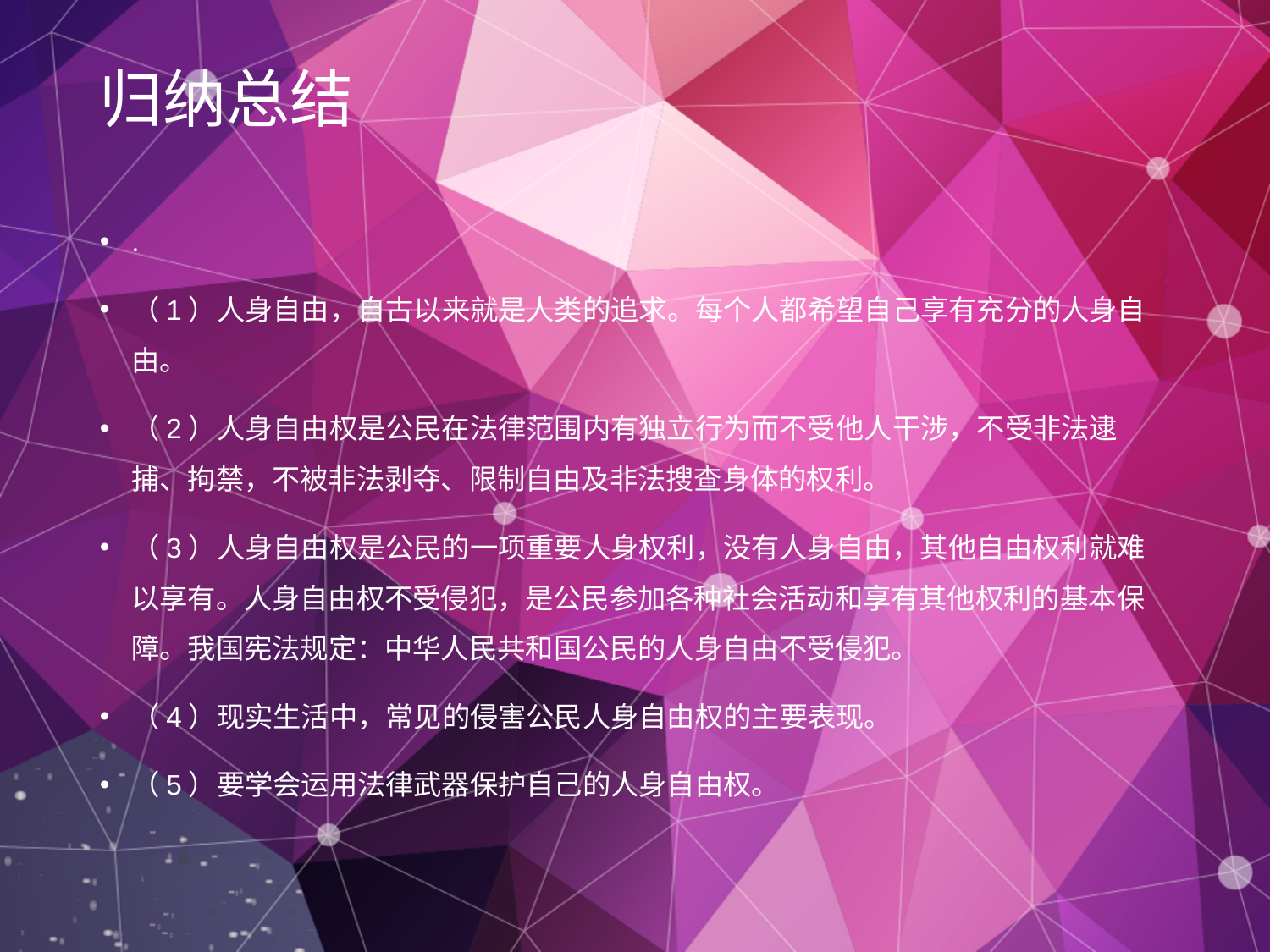

归纳总结
.
（1）人身自由，自古以来就是人类的追求。每个人都希望自己享有充分的人身自由。
（2）人身自由权是公民在法律范围内有独立行为而不受他人干涉，不受非法逮捕、拘禁，不被非法剥夺、限制自由及非法搜查身体的权利。
（3）人身自由权是公民的一项重要人身权利，没有人身自由，其他自由权利就难以享有。人身自由权不受侵犯，是公民参加各种社会活动和享有其他权利的基本保障。我国宪法规定：中华人民共和国公民的人身自由不受侵犯。
（4）现实生活中，常见的侵害公民人身自由权的主要表现。
（5）要学会运用法律武器保护自己的人身自由权。